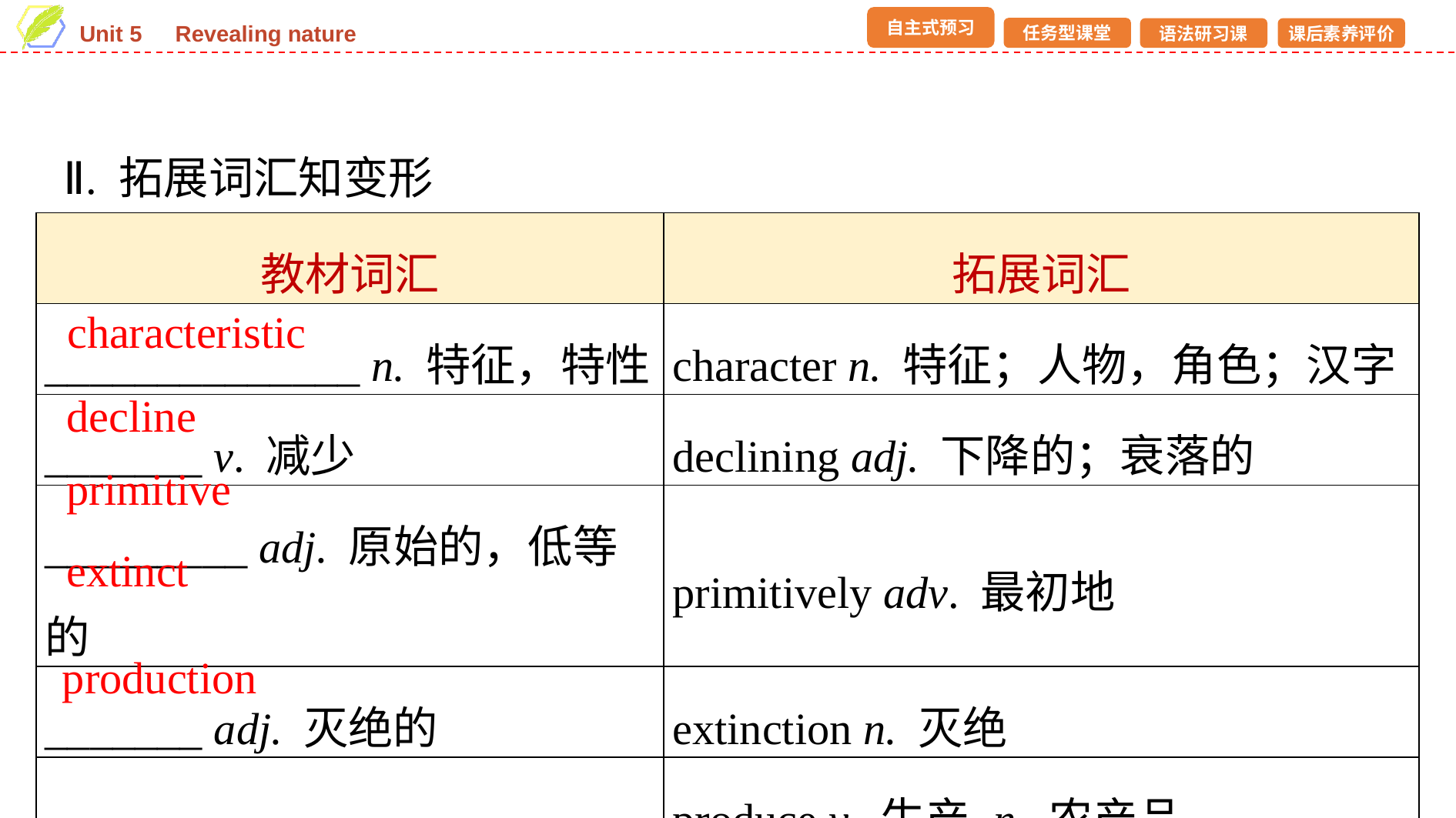

Ⅱ. 拓展词汇知变形
| 教材词汇 | 拓展词汇 |
| --- | --- |
| \_\_\_\_\_\_\_\_\_\_\_\_\_\_ n. 特征，特性 | character n. 特征；人物，角色；汉字 |
| \_\_\_\_\_\_\_ v. 减少 | declining adj. 下降的；衰落的 |
| \_\_\_\_\_\_\_\_\_ adj. 原始的，低等的 | primitively adv. 最初地 |
| \_\_\_\_\_\_\_ adj. 灭绝的 | extinction n. 灭绝 |
| \_\_\_\_\_\_\_\_\_\_ n. 生产；产量 | produce v. 生产 n. 农产品 |
|  | product n. 产品 |
characteristic
decline
primitive
extinct
production